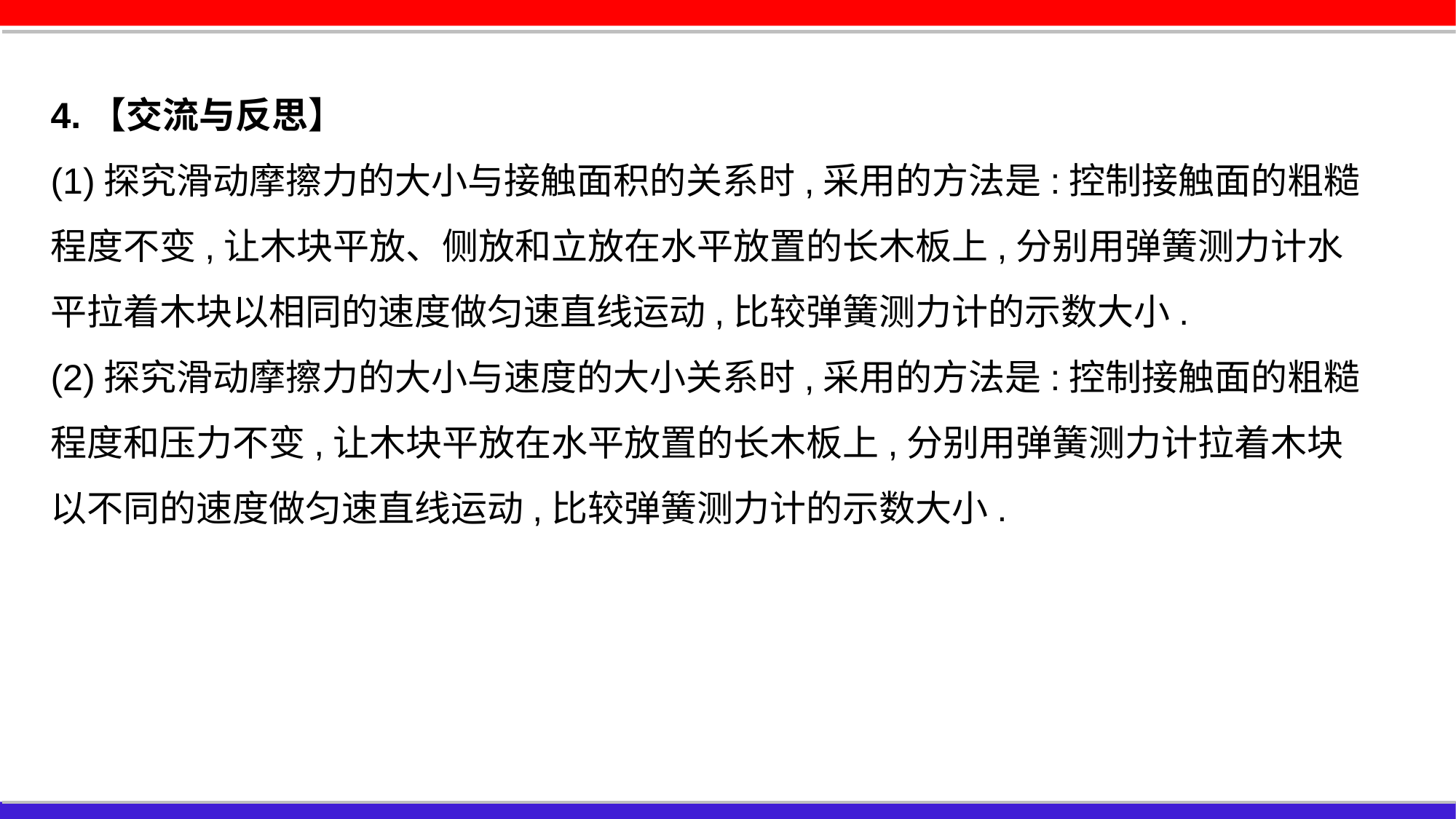

4.【交流与反思】
(1)探究滑动摩擦力的大小与接触面积的关系时,采用的方法是:控制接触面的粗糙程度不变,让木块平放、侧放和立放在水平放置的长木板上,分别用弹簧测力计水平拉着木块以相同的速度做匀速直线运动,比较弹簧测力计的示数大小.
(2)探究滑动摩擦力的大小与速度的大小关系时,采用的方法是:控制接触面的粗糙程度和压力不变,让木块平放在水平放置的长木板上,分别用弹簧测力计拉着木块以不同的速度做匀速直线运动,比较弹簧测力计的示数大小.